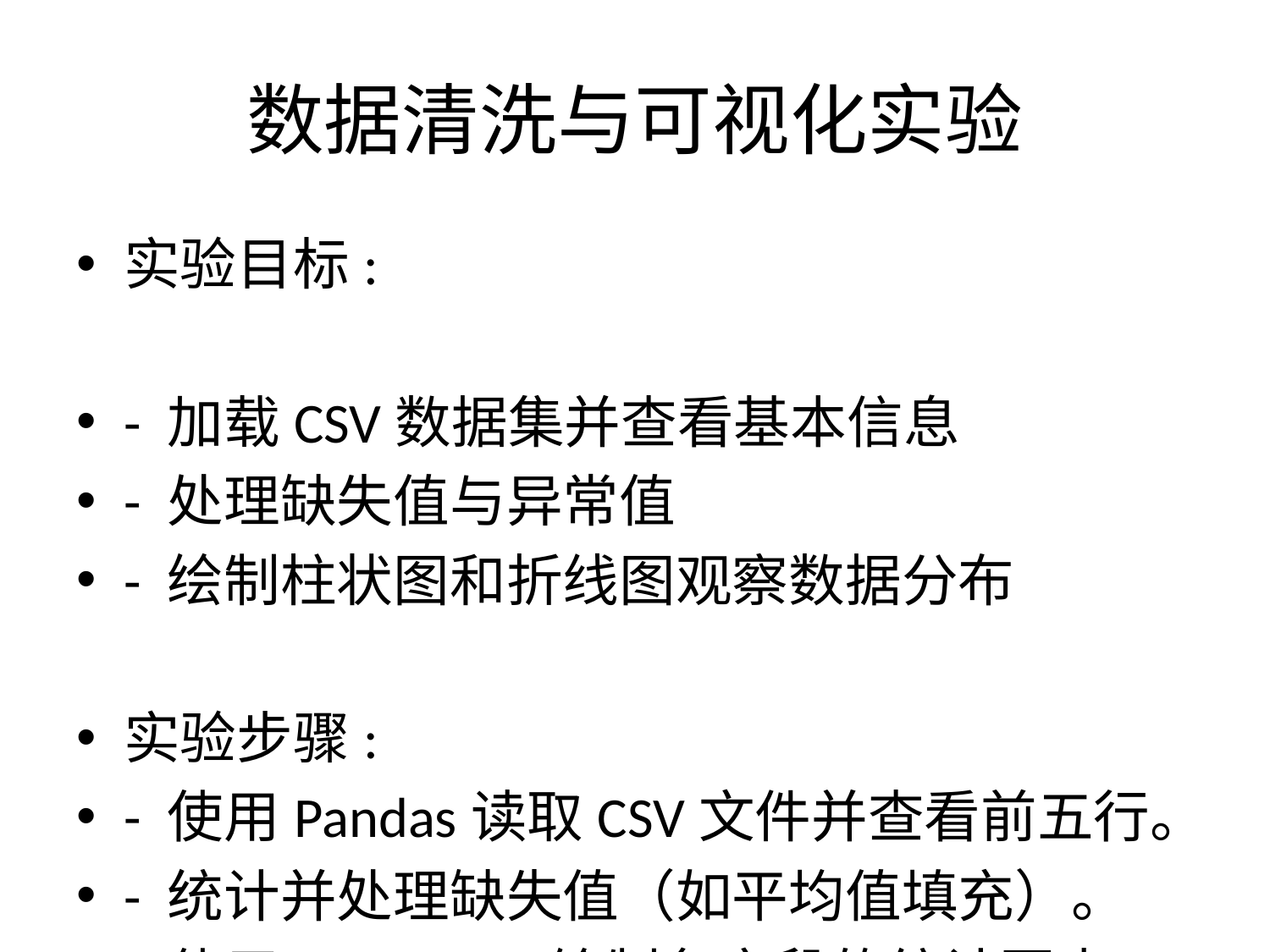

# 数据清洗与可视化实验
实验目标:

- 加载CSV数据集并查看基本信息
- 处理缺失值与异常值
- 绘制柱状图和折线图观察数据分布

实验步骤:
- 使用Pandas读取CSV文件并查看前五行。
- 统计并处理缺失值（如平均值填充）。
- 使用Matplotlib绘制各字段的统计图表。